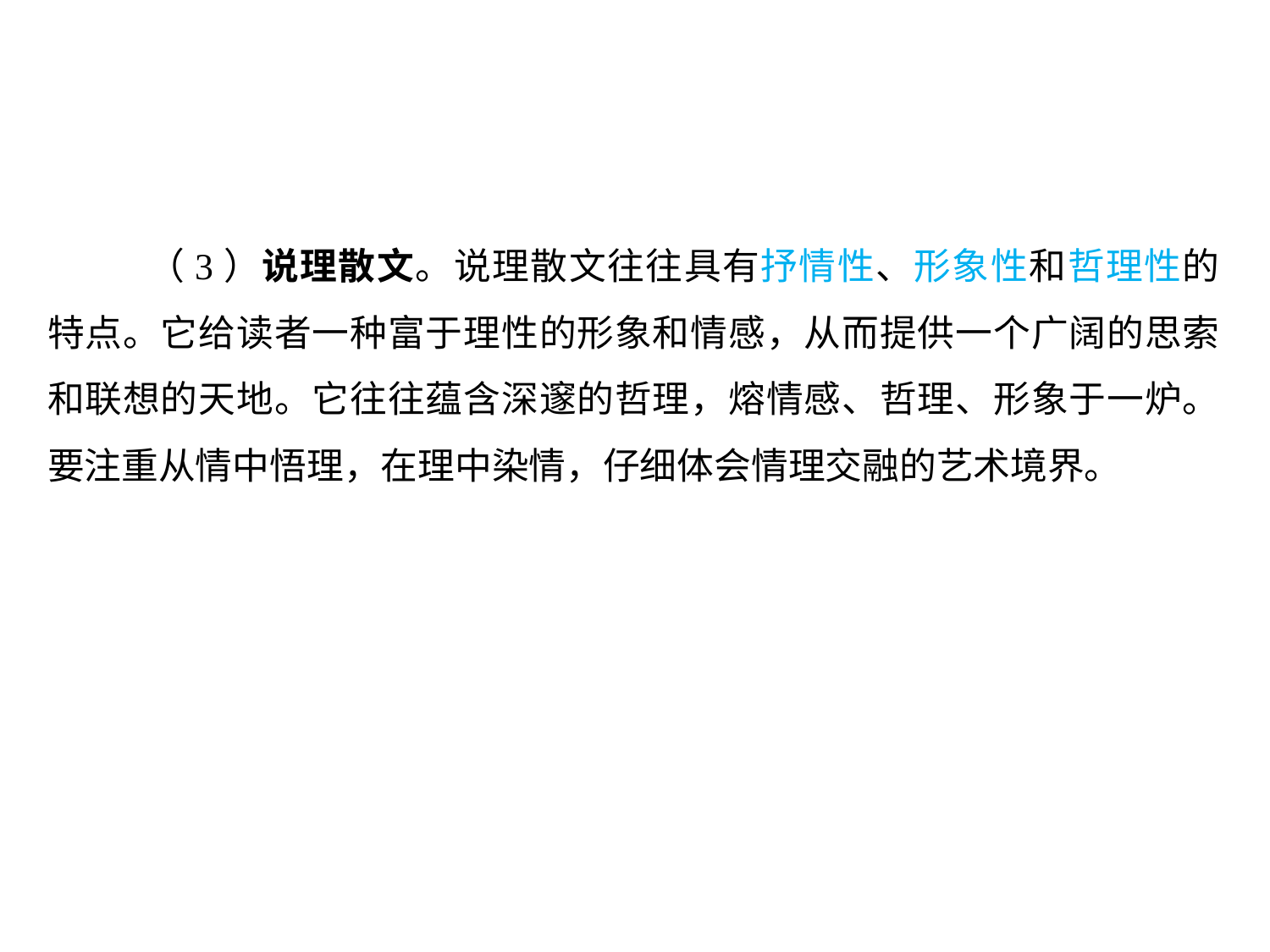

（3）说理散文。说理散文往往具有抒情性、形象性和哲理性的特点。它给读者一种富于理性的形象和情感，从而提供一个广阔的思索和联想的天地。它往往蕴含深邃的哲理，熔情感、哲理、形象于一炉。要注重从情中悟理，在理中染情，仔细体会情理交融的艺术境界。